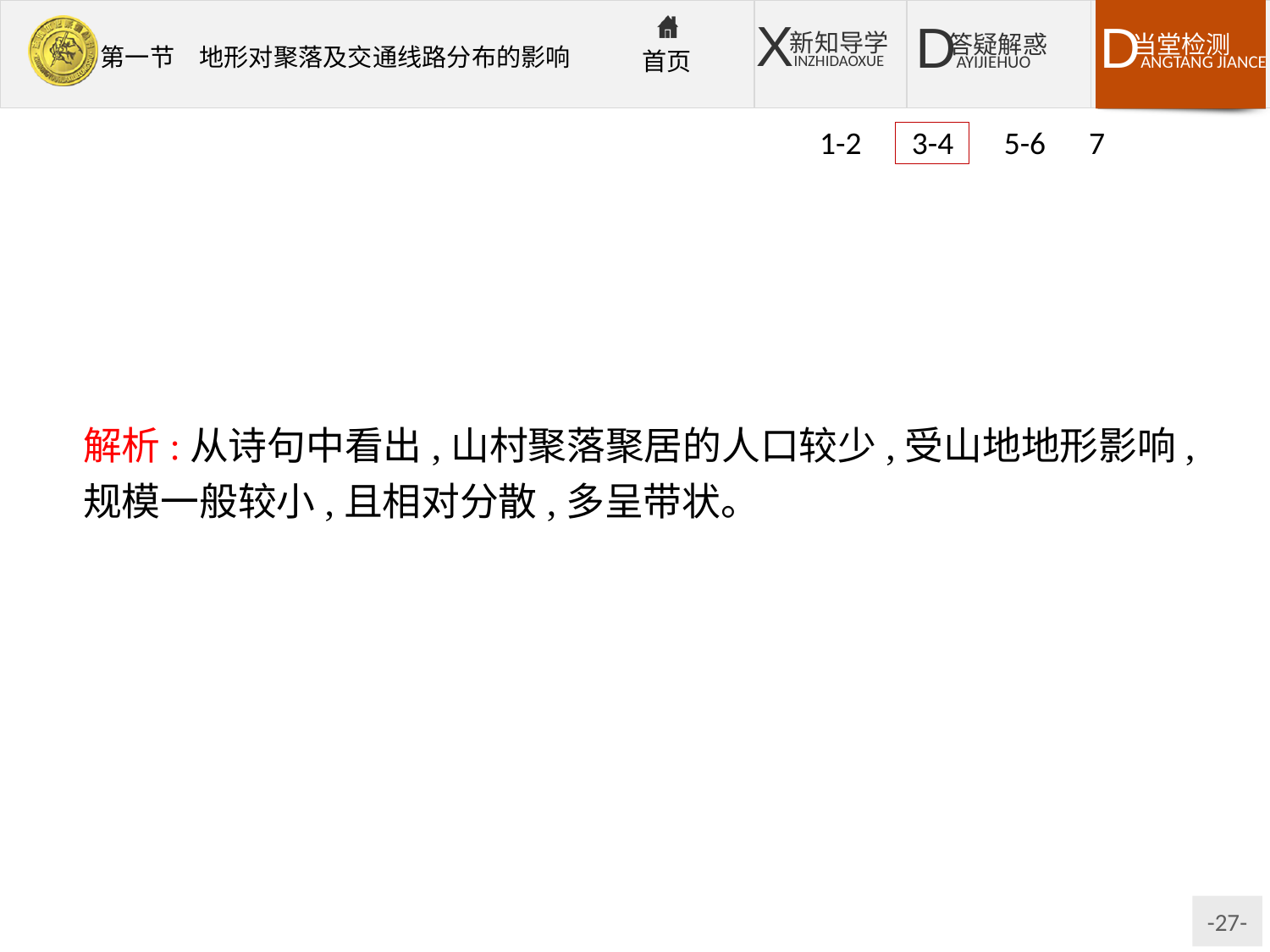

1-2       3-4       5-6      7

解析:从诗句中看出,山村聚落聚居的人口较少,受山地地形影响,规模一般较小,且相对分散,多呈带状。
答案:3.D　4.A